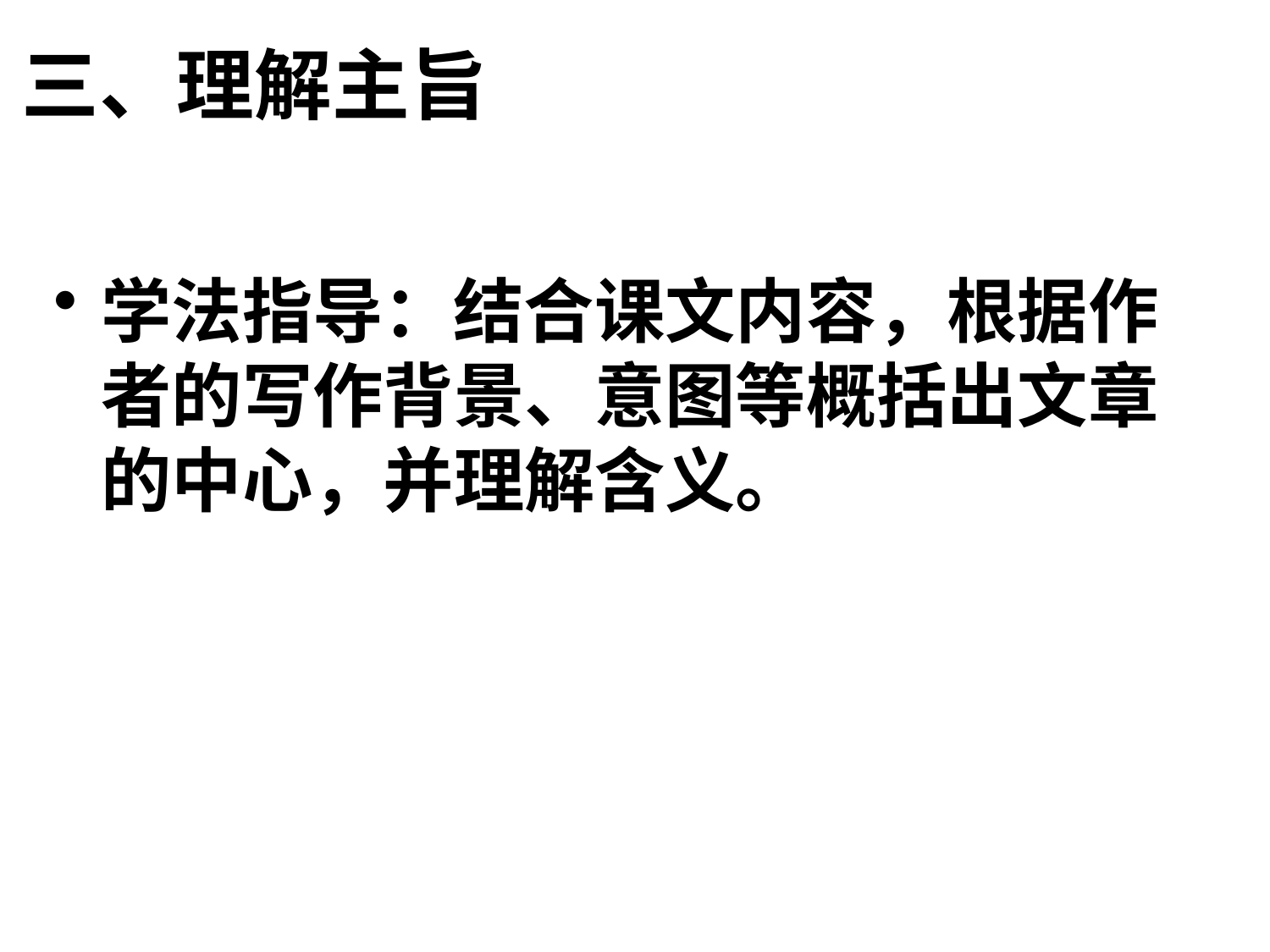

# 三、理解主旨

学法指导：结合课文内容，根据作者的写作背景、意图等概括出文章的中心，并理解含义。